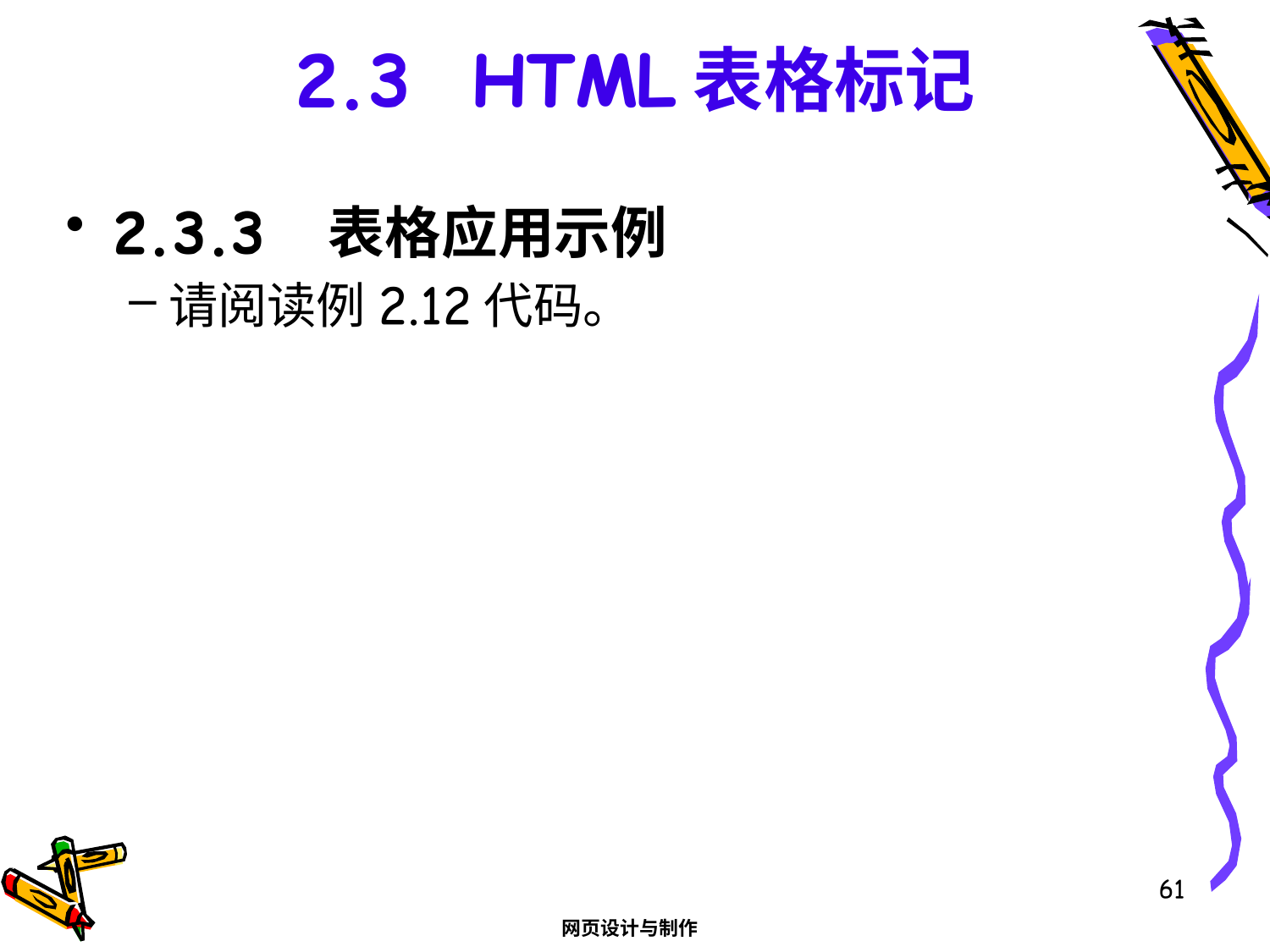

# 2.3  HTML表格标记
2.3.3  表格应用示例
请阅读例2.12代码。
61
网页设计与制作